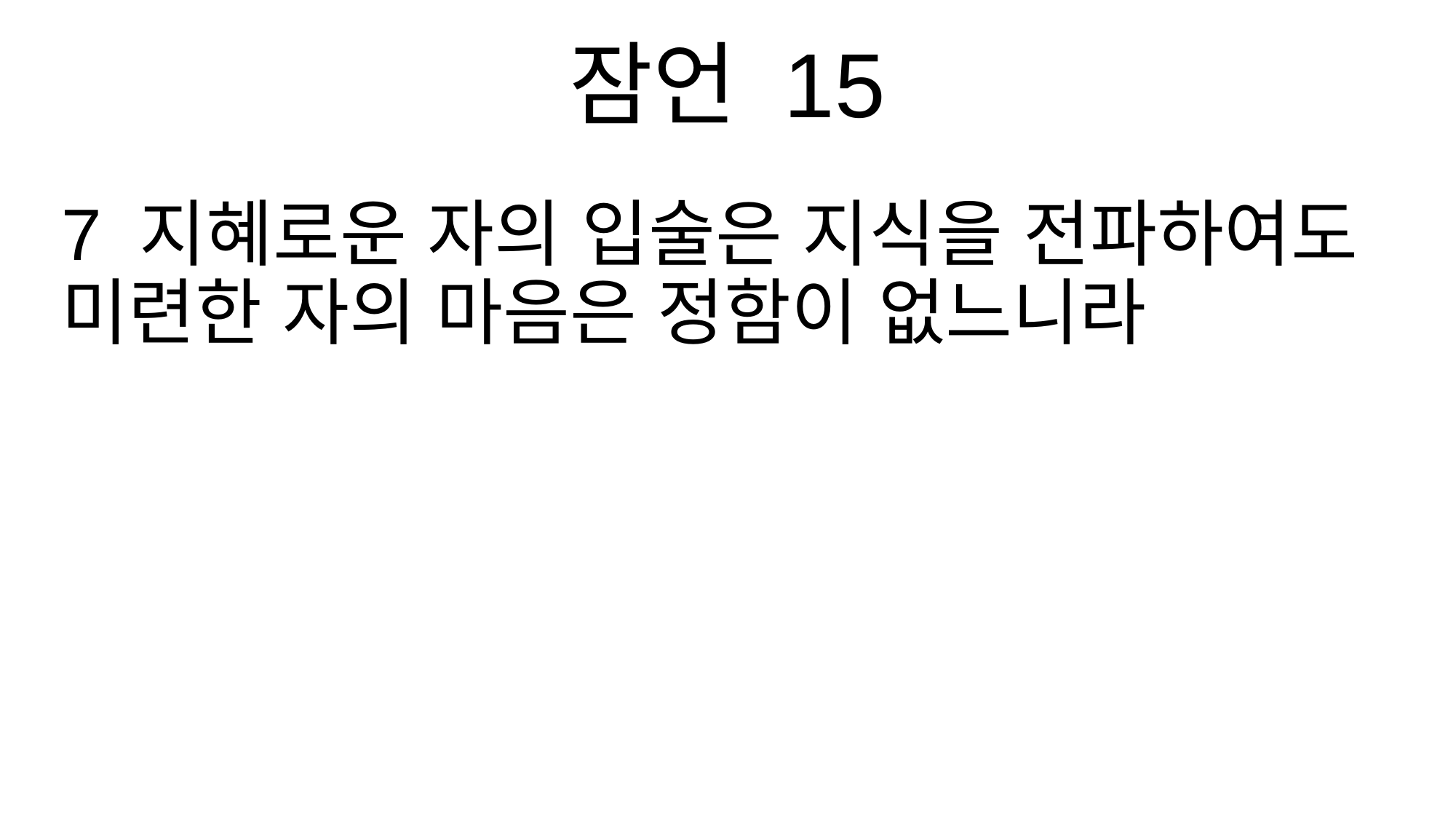

잠언 15
7 지혜로운 자의 입술은 지식을 전파하여도 미련한 자의 마음은 정함이 없느니라